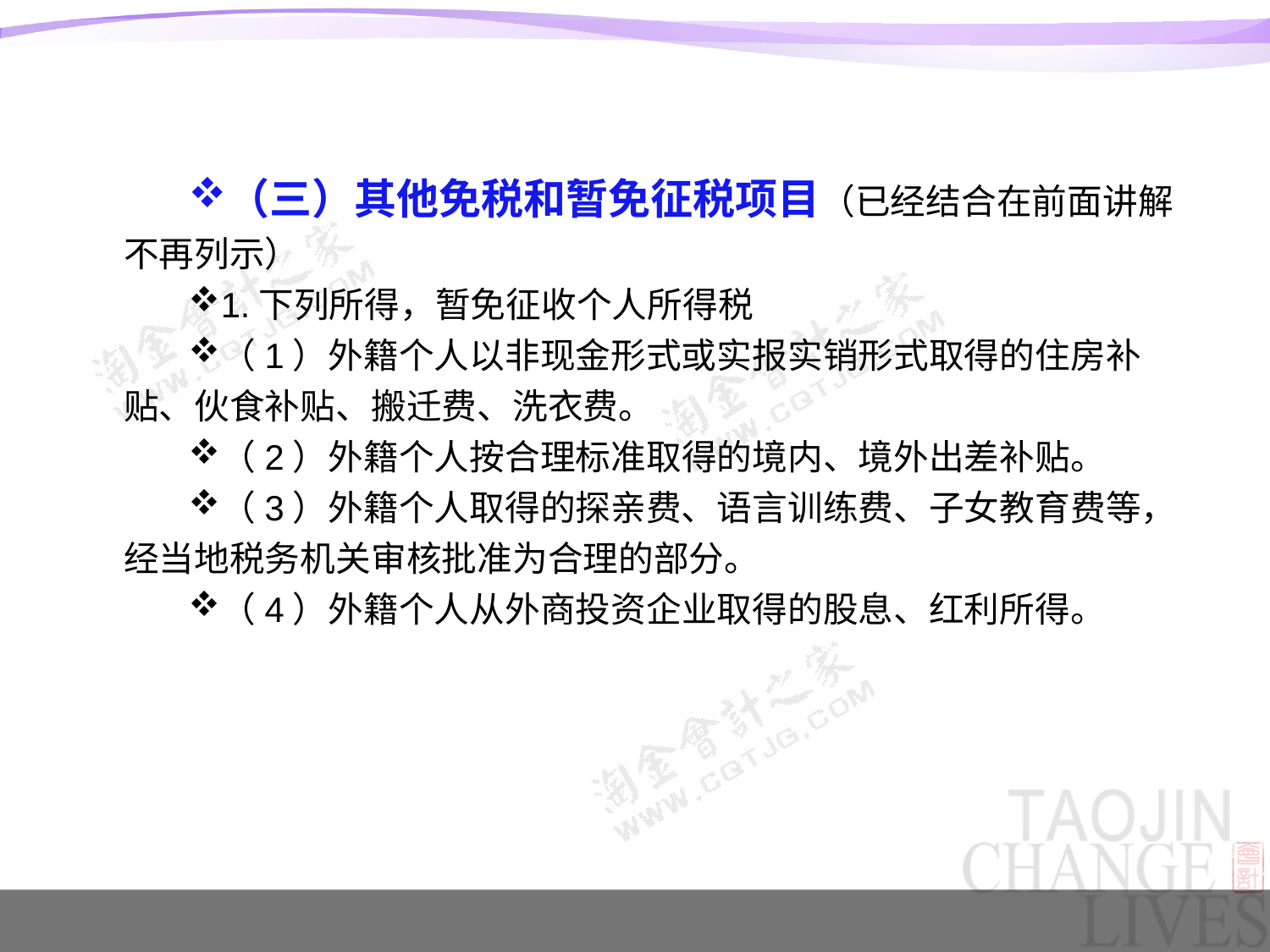

#
（三）其他免税和暂免征税项目（已经结合在前面讲解不再列示）
1.下列所得，暂免征收个人所得税
（1）外籍个人以非现金形式或实报实销形式取得的住房补贴、伙食补贴、搬迁费、洗衣费。
（2）外籍个人按合理标准取得的境内、境外出差补贴。
（3）外籍个人取得的探亲费、语言训练费、子女教育费等，经当地税务机关审核批准为合理的部分。
（4）外籍个人从外商投资企业取得的股息、红利所得。